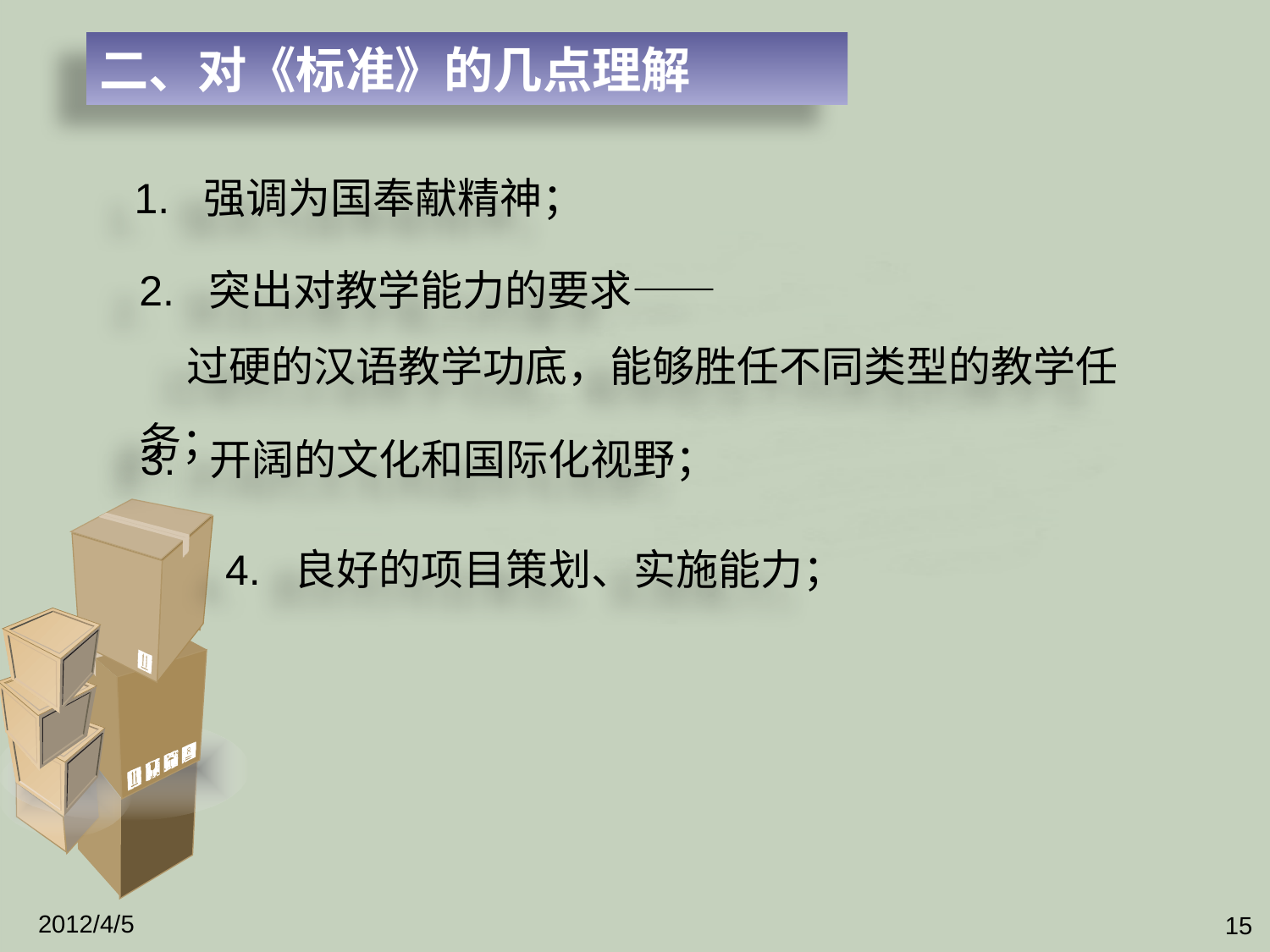

二、对《标准》的几点理解
1.  强调为国奉献精神；
2.  突出对教学能力的要求——
     过硬的汉语教学功底，能够胜任不同类型的教学任务；

3.  开阔的文化和国际化视野；

4.  良好的项目策划、实施能力；
2012/4/5
15